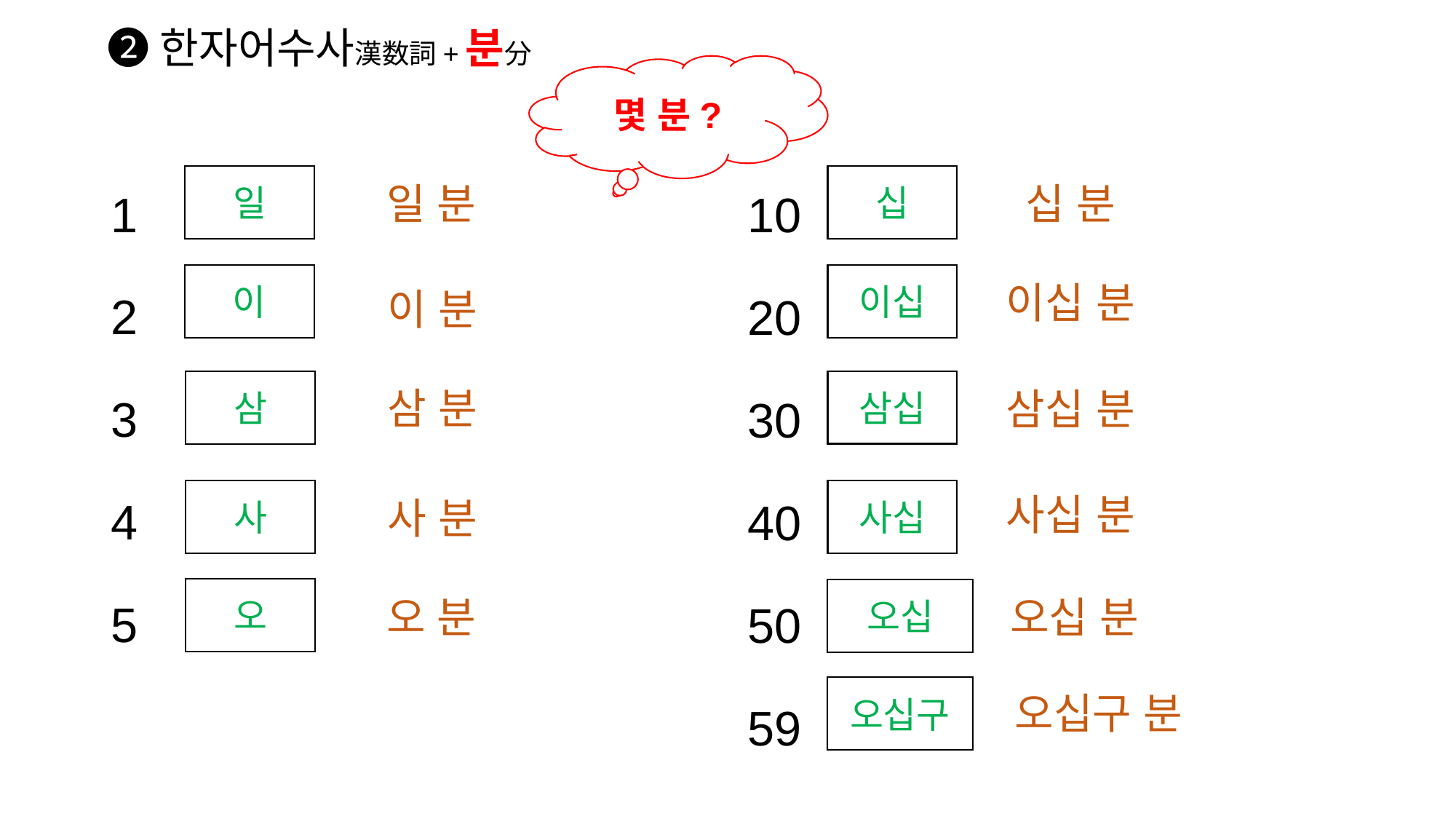

# ❷한자어수사漢数詞+분分
몇 분?
1
2
3
4
5

10
20
30
40
50
59

일
일 분
십
십 분
이
이십
이십 분
이 분
삼 분
삼십
삼
삼십 분
사십 분
사
사 분
사십
오
오 분
오십
오십 분
오십구 분
오십구